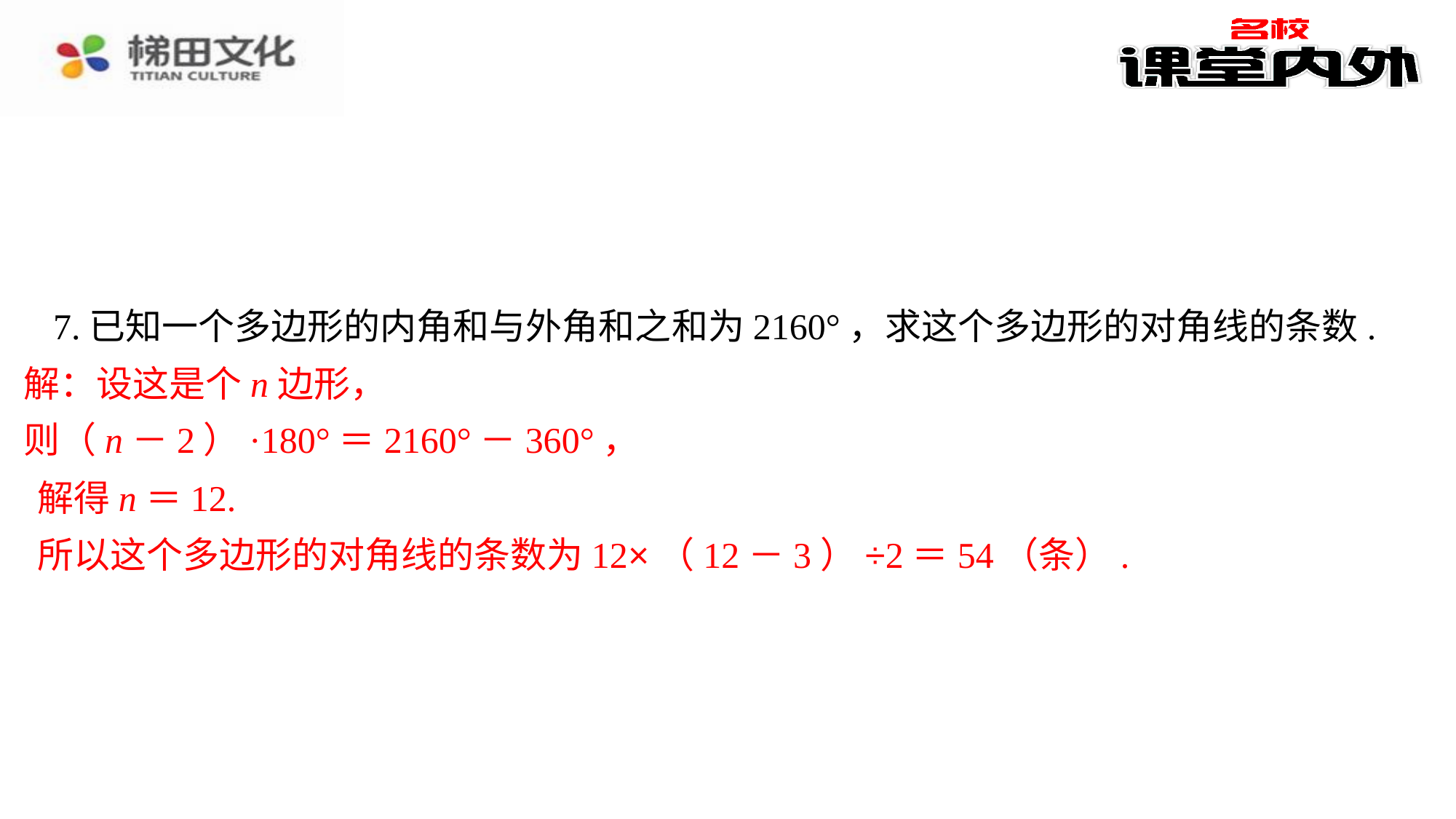

7.已知一个多边形的内角和与外角和之和为2160°，求这个多边形的对角线的条数.
解：设这是个n边形，
则（n－2）·180°＝2160°－360°，
解得n＝12.
所以这个多边形的对角线的条数为12×（12－3）÷2＝54（条）.